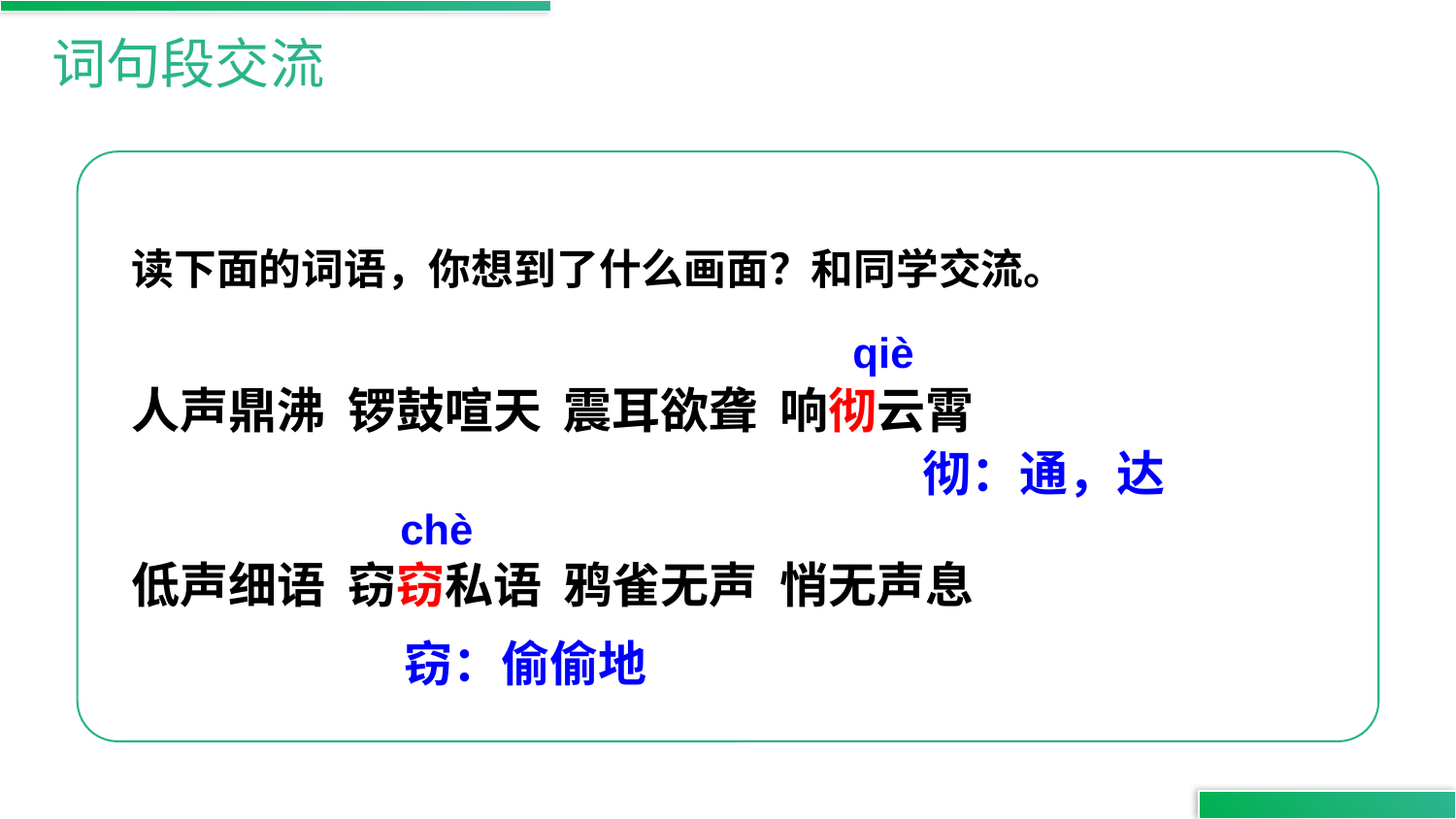

词句段交流
读下面的词语，你想到了什么画面？和同学交流。
qiè
人声鼎沸  锣鼓喧天  震耳欲聋  响彻云霄

低声细语  窃窃私语  鸦雀无声  悄无声息
彻：通，达
chè
窃：偷偷地